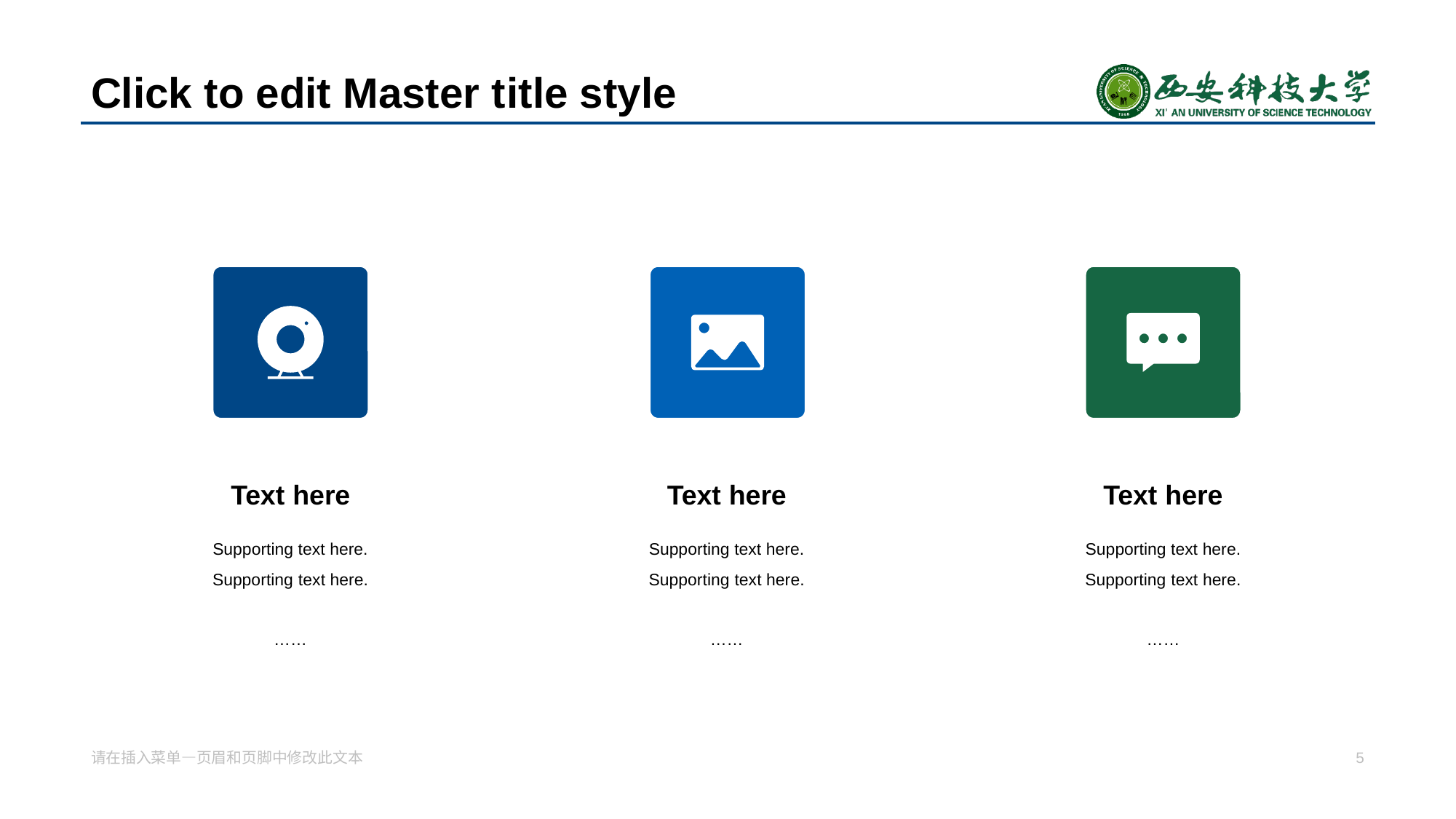

# Click to edit Master t itle style

Text  here
Text  here
Text  here
Supporting text here.
Supporting  text here.

……
Supporting text here.
Supporting  text here.

……
Supporting text here.
Supporting  text here.

……
请在插入菜单—页眉和页脚 中修改此文本
5